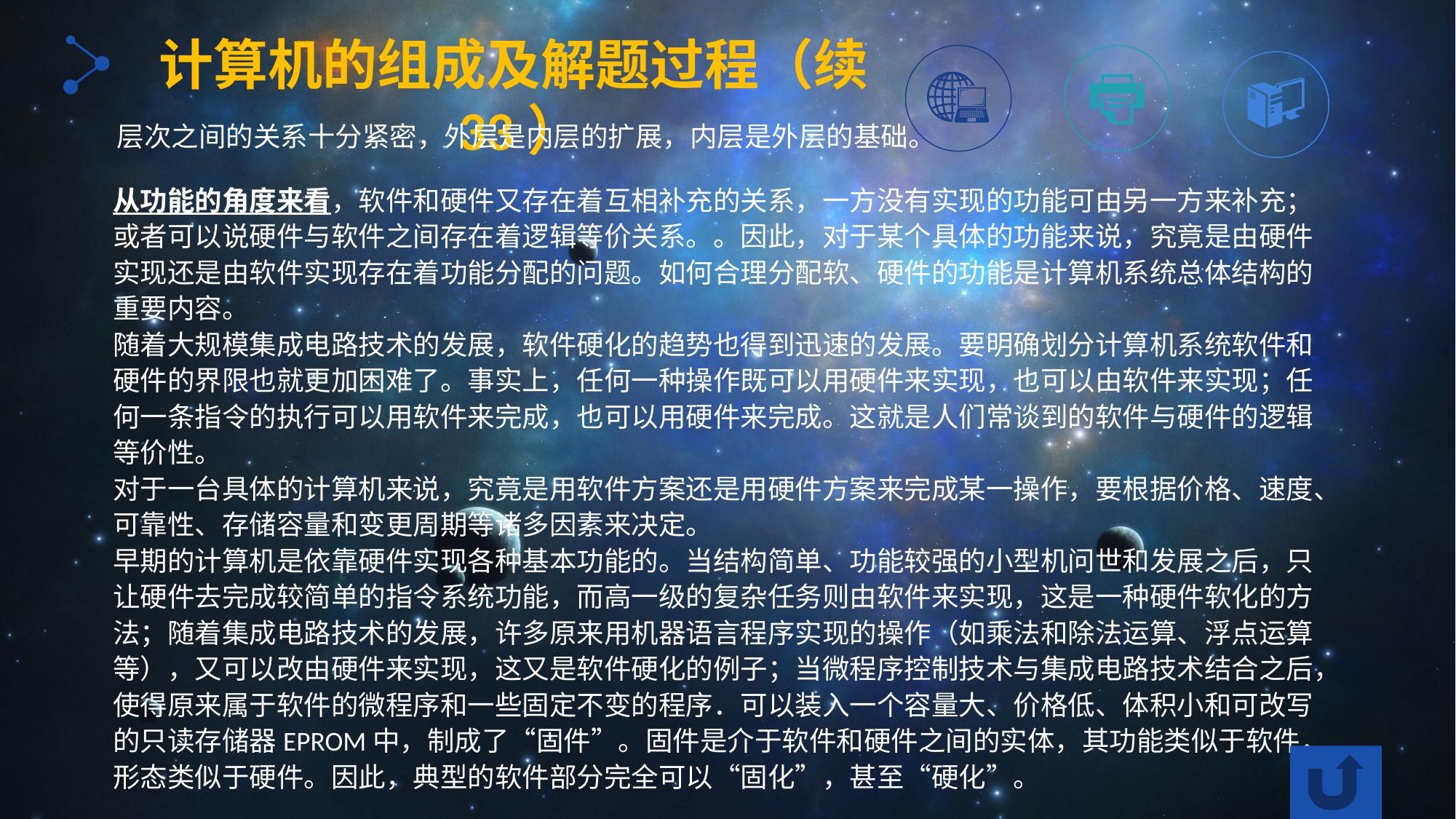

计算机的组成及解题过程（续33）

层次之间的关系十分紧密，外层是内层的扩展，内层是外层的基础。
从功能的角度来看，软件和硬件又存在着互相补充的关系，一方没有实现的功能可由另一方来补充；或者可以说硬件与软件之间存在着逻辑等价关系。。因此，对于某个具体的功能来说，究竟是由硬件实现还是由软件实现存在着功能分配的问题。如何合理分配软、硬件的功能是计算机系统总体结构的重要内容。
随着大规模集成电路技术的发展，软件硬化的趋势也得到迅速的发展。要明确划分计算机系统软件和硬件的界限也就更加困难了。事实上，任何一种操作既可以用硬件来实现，也可以由软件来实现；任何一条指令的执行可以用软件来完成，也可以用硬件来完成。这就是人们常谈到的软件与硬件的逻辑等价性。
对于一台具体的计算机来说，究竟是用软件方案还是用硬件方案来完成某一操作，要根据价格、速度、可靠性、存储容量和变更周期等诸多因素来决定。
早期的计算机是依靠硬件实现各种基本功能的。当结构简单、功能较强的小型机问世和发展之后，只让硬件去完成较简单的指令系统功能，而高一级的复杂任务则由软件来实现，这是一种硬件软化的方法；随着集成电路技术的发展，许多原来用机器语言程序实现的操作（如乘法和除法运算、浮点运算等），又可以改由硬件来实现，这又是软件硬化的例子；当微程序控制技术与集成电路技术结合之后，使得原来属于软件的微程序和一些固定不变的程序．可以装入一个容量大、价格低、体积小和可改写的只读存储器EPROM中，制成了“固件”。固件是介于软件和硬件之间的实体，其功能类似于软件，形态类似于硬件。因此，典型的软件部分完全可以“固化”，甚至“硬化”。